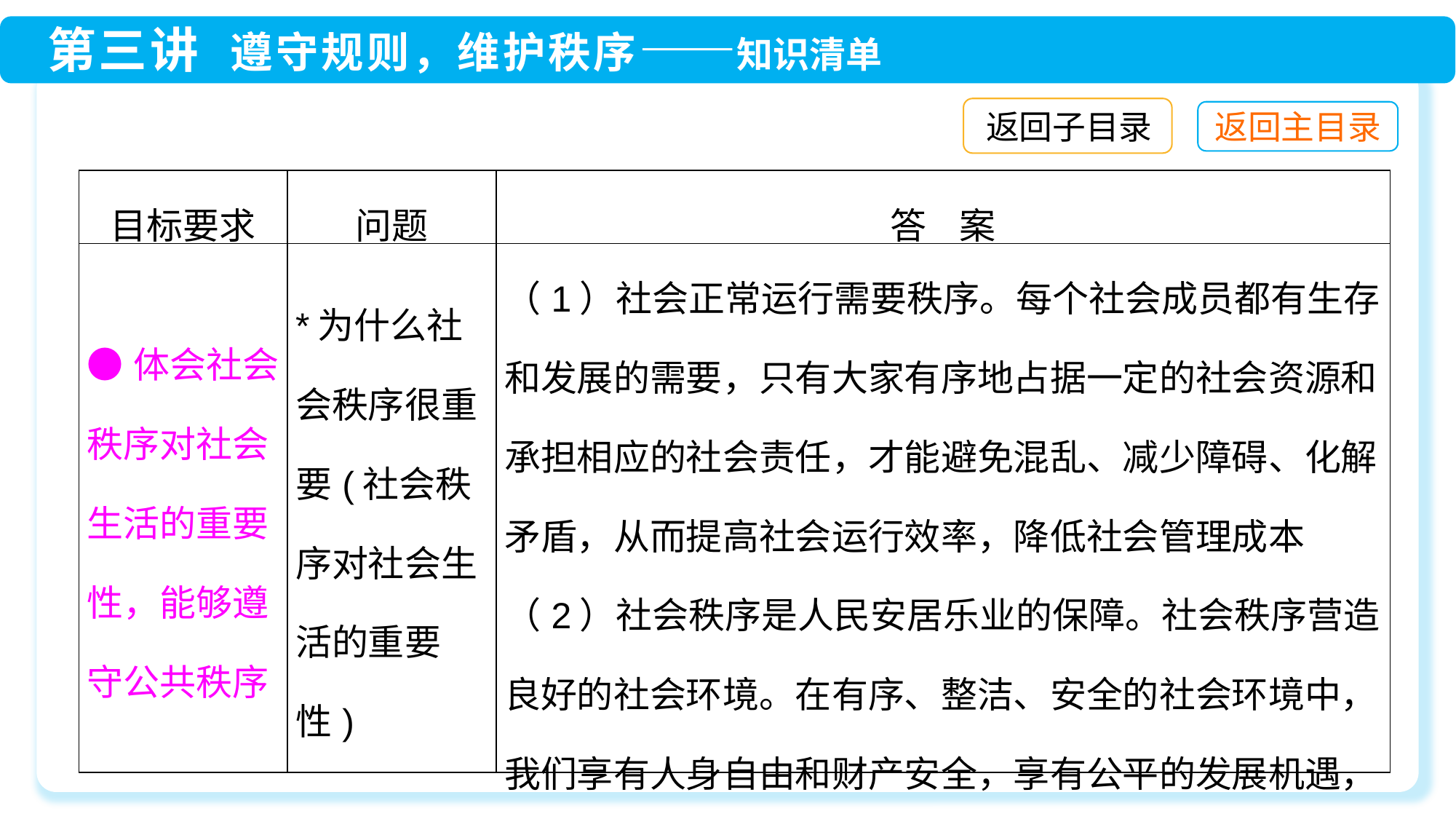

返回子目录
| 目标要求 | 问题 | 答 案 |
| --- | --- | --- |
| ●体会社会秩序对社会生活的重要性，能够遵守公共秩序 | \*为什么社会秩序很重要(社会秩序对社会生活的重要性) | （1）社会正常运行需要秩序。每个社会成员都有生存和发展的需要，只有大家有序地占据一定的社会资源和承担相应的社会责任，才能避免混乱、减少障碍、化解矛盾，从而提高社会运行效率，降低社会管理成本 （2）社会秩序是人民安居乐业的保障。社会秩序营造良好的社会环境。在有序、整洁、安全的社会环境中，我们享有人身自由和财产安全，享有公平的发展机遇，从而能够感受到生活的美好，激发对生活的热情 |